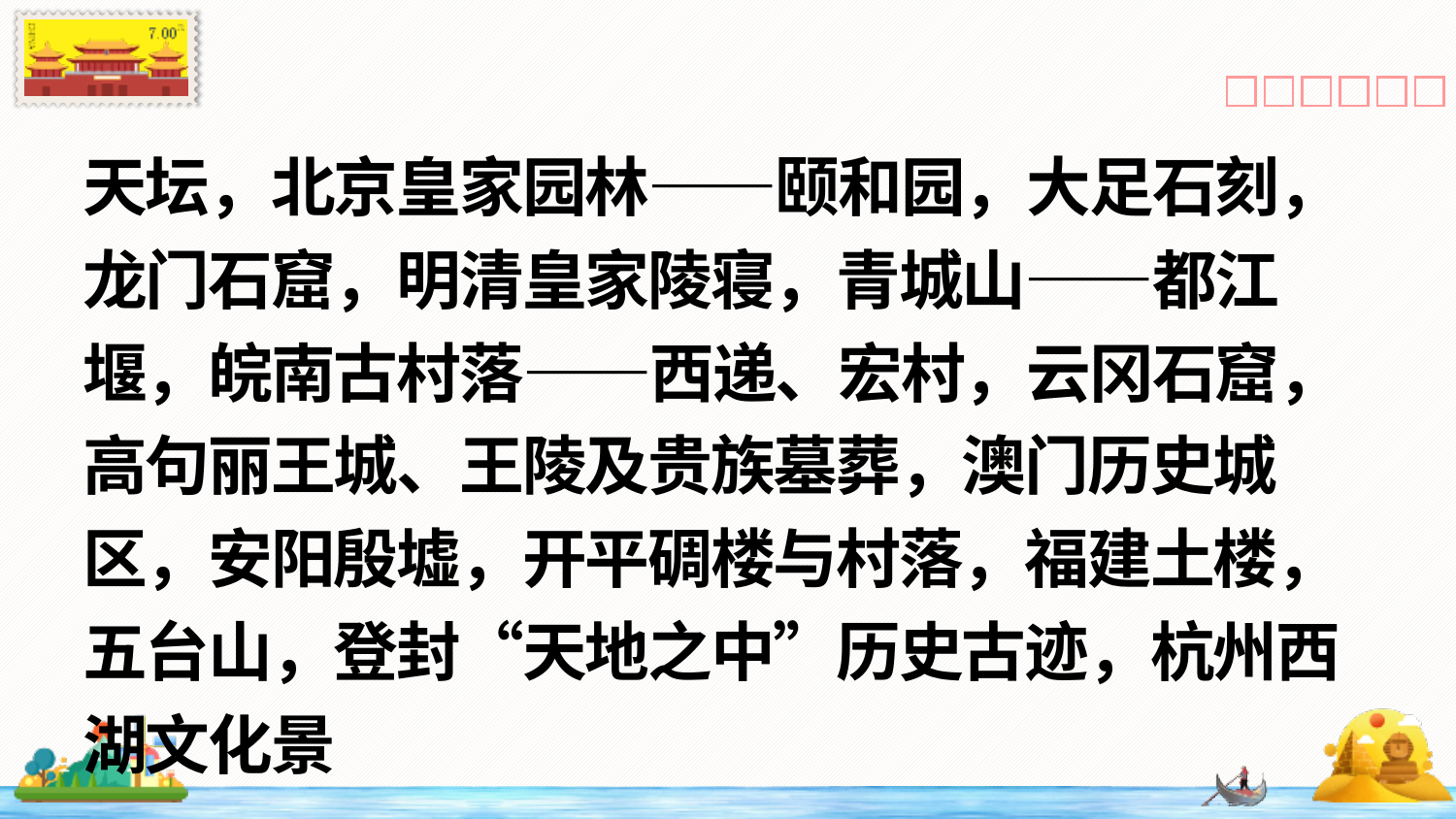

天坛，北京皇家园林——颐和园，大足石刻，龙门石窟，明清皇家陵寝，青城山——都江堰，皖南古村落——西递、宏村，云冈石窟，高句丽王城、王陵及贵族墓葬，澳门历史城区，安阳殷墟，开平碉楼与村落，福建土楼，五台山，登封“天地之中”历史古迹，杭州西湖文化景